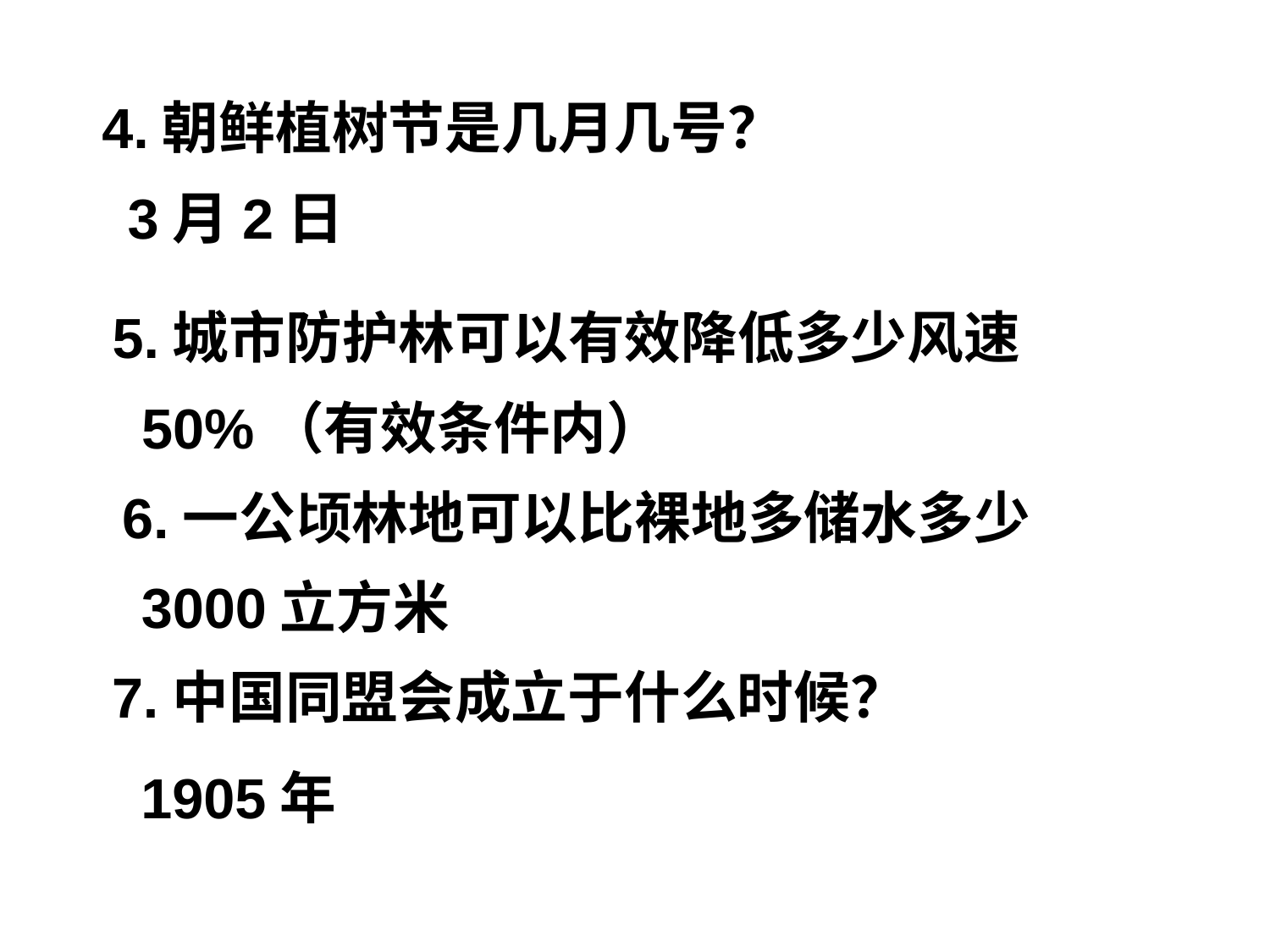

4.朝鲜植树节是几月几号？
3月2日
5.城市防护林可以有效降低多少风速
50%（有效条件内）
6.一公顷林地可以比裸地多储水多少
3000立方米
7.中国同盟会成立于什么时候？
1905年